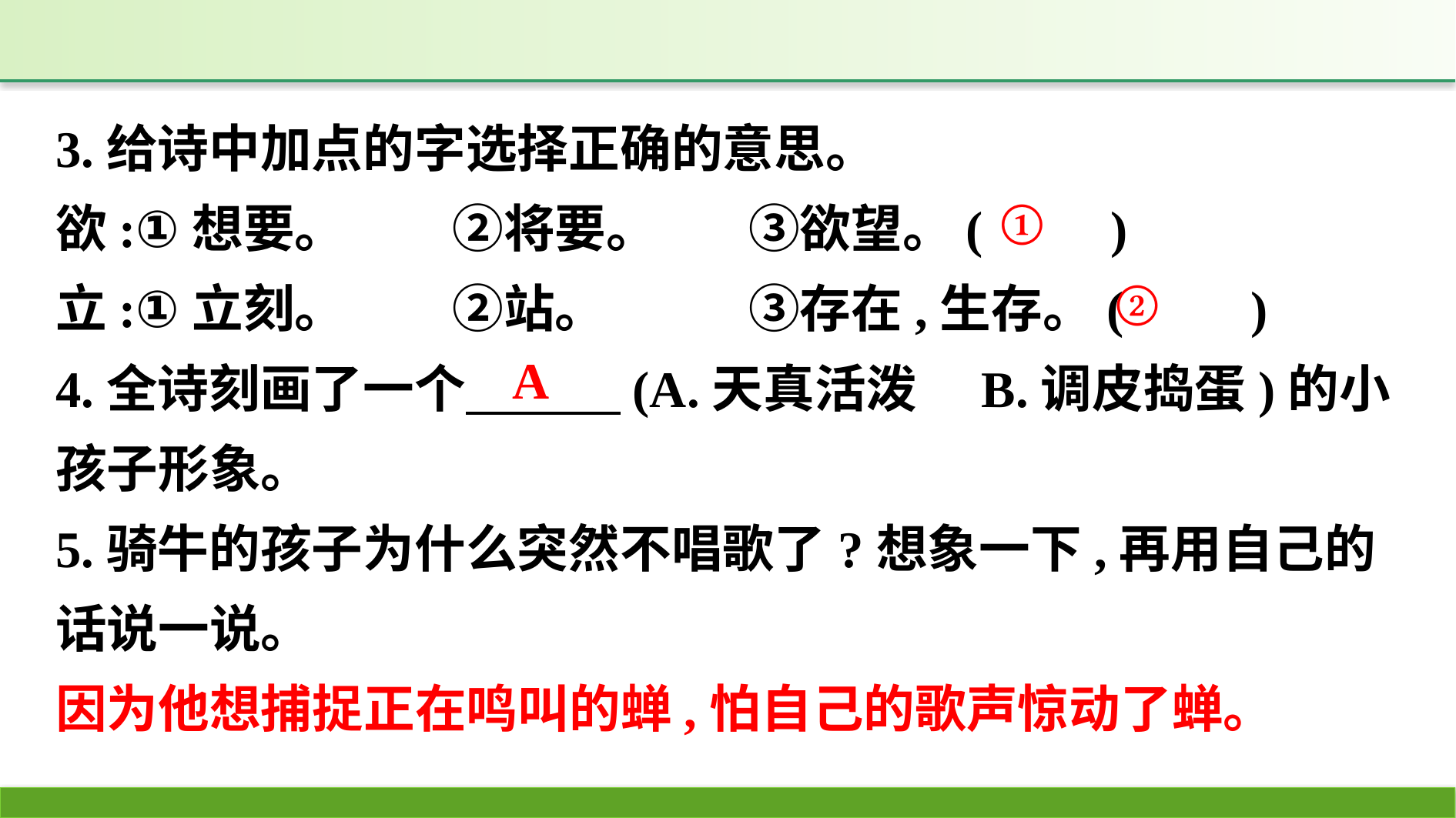

3.给诗中加点的字选择正确的意思。
欲:①想要。　　	②将要。　	③欲望。(　　)
立:①立刻。	②站。		③存在,生存。(　　)
4.全诗刻画了一个　　　(A.天真活泼　B.调皮捣蛋)的小孩子形象。
5.骑牛的孩子为什么突然不唱歌了?想象一下,再用自己的话说一说。
因为他想捕捉正在鸣叫的蝉,怕自己的歌声惊动了蝉。
①
②
A